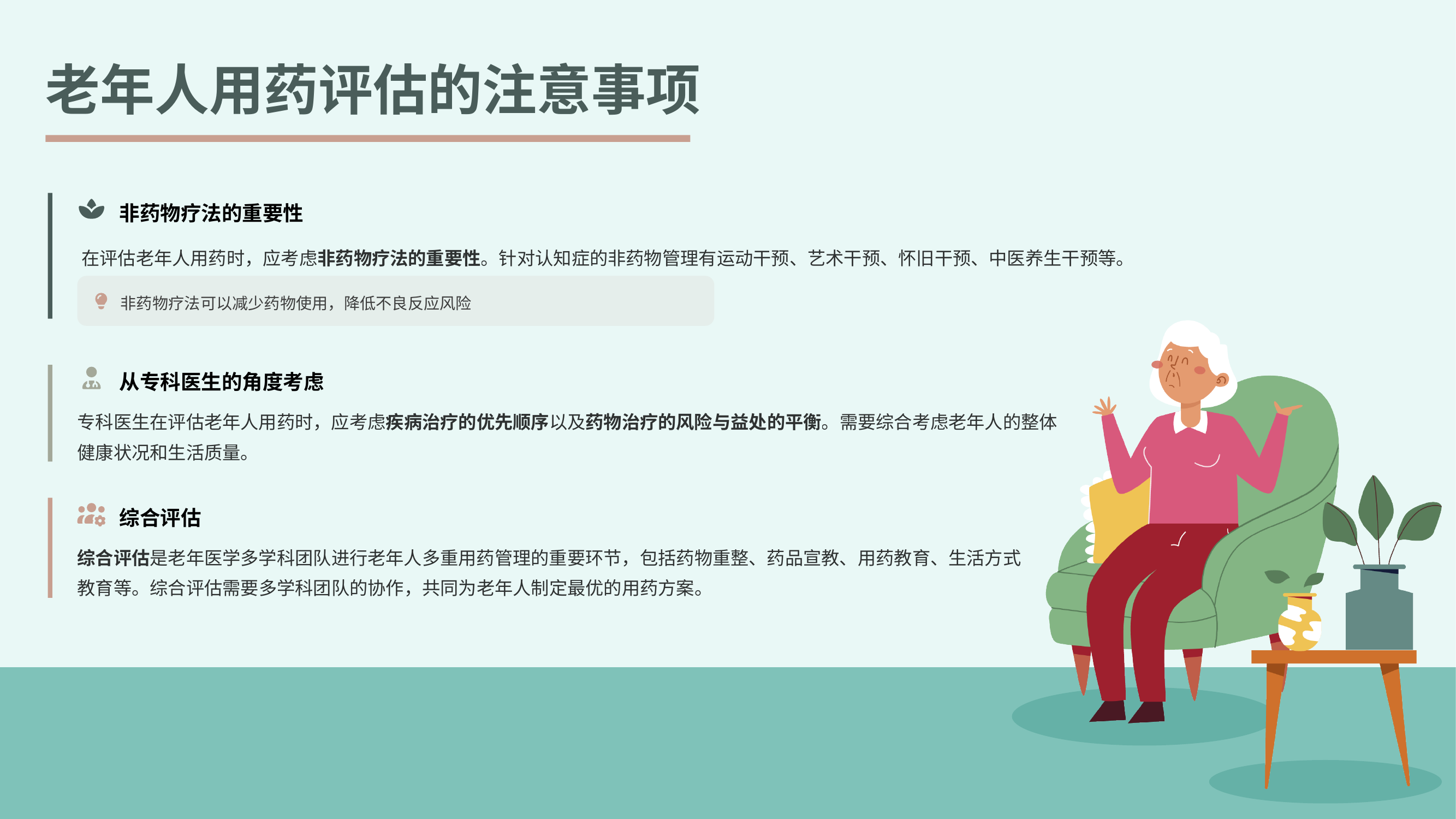

老年人用药评估的注意事项

非药物疗法的重要性

在评估老年人用药时，应考虑非药物疗法的重要性。针对认知症的非药物管理有运动干预、艺术干预、怀旧干预、中医养生干预等。

非药物疗法可以减少药物使用，降低不良反应风险

从专科医生的角度考虑

专科医生在评估老年人用药时，应考虑疾病治疗的优先顺序以及药物治疗的风险与益处的平衡。需要综合考虑老年人的整体健康状况和生活质量。

综合评估

综合评估是老年医学多学科团队进行老年人多重用药管理的重要环节，包括药物重整、药品宣教、用药教育、生活方式教育等。综合评估需要多学科团队的协作，共同为老年人制定最优的用药方案。